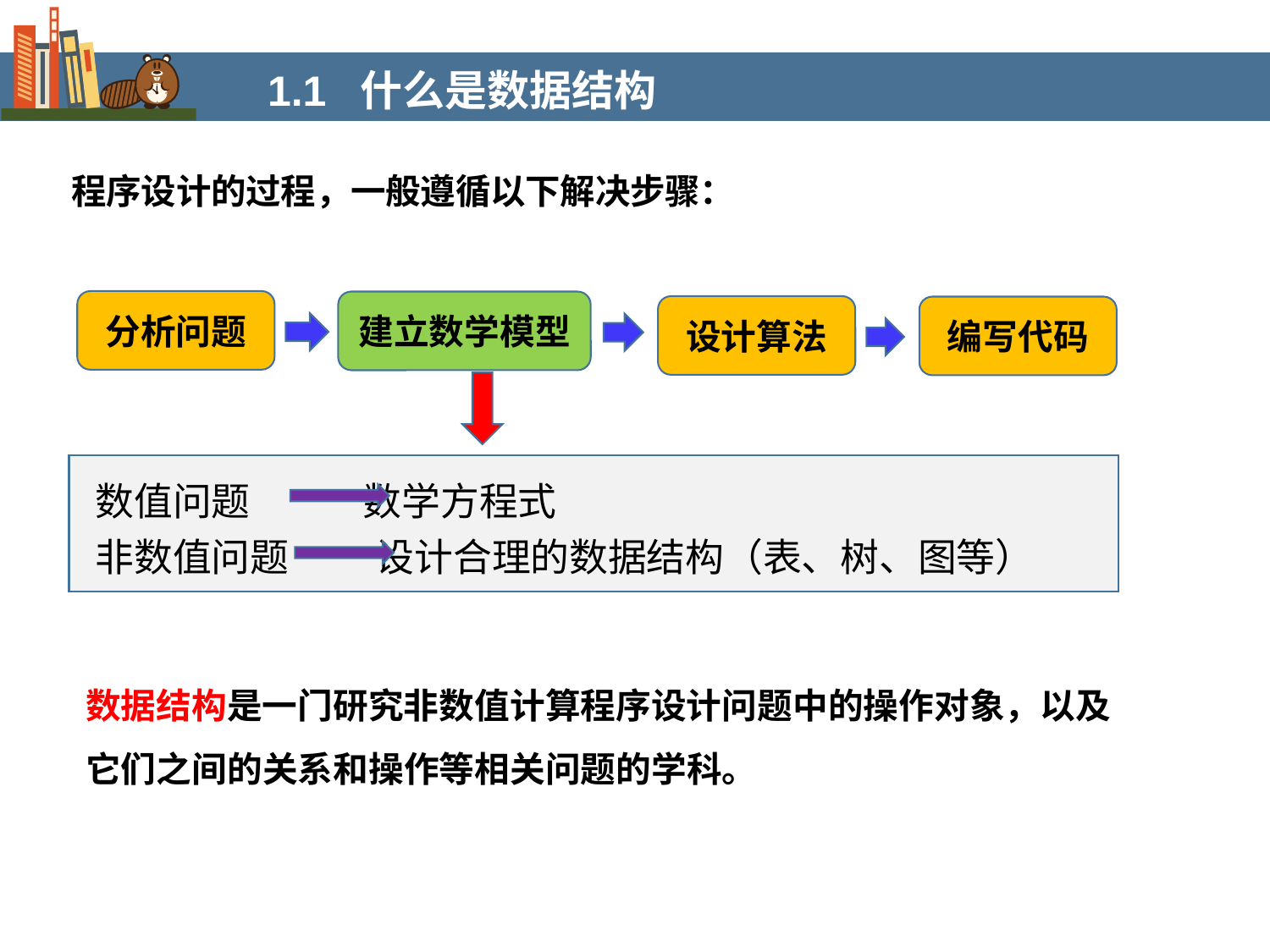

1.1  什么是数据结构
程序设计的过程，一般遵循以下解决步骤：
分析问题
建立数学模型
设计算法
编写代码

数值问题             数学方程式
非数值问题          设计合理的数据结构（表、树、图等）

数据结构是一门研究非数值计算程序设计问题中的操作对象，以及它们之间的关系和操作等相关问题的学科。